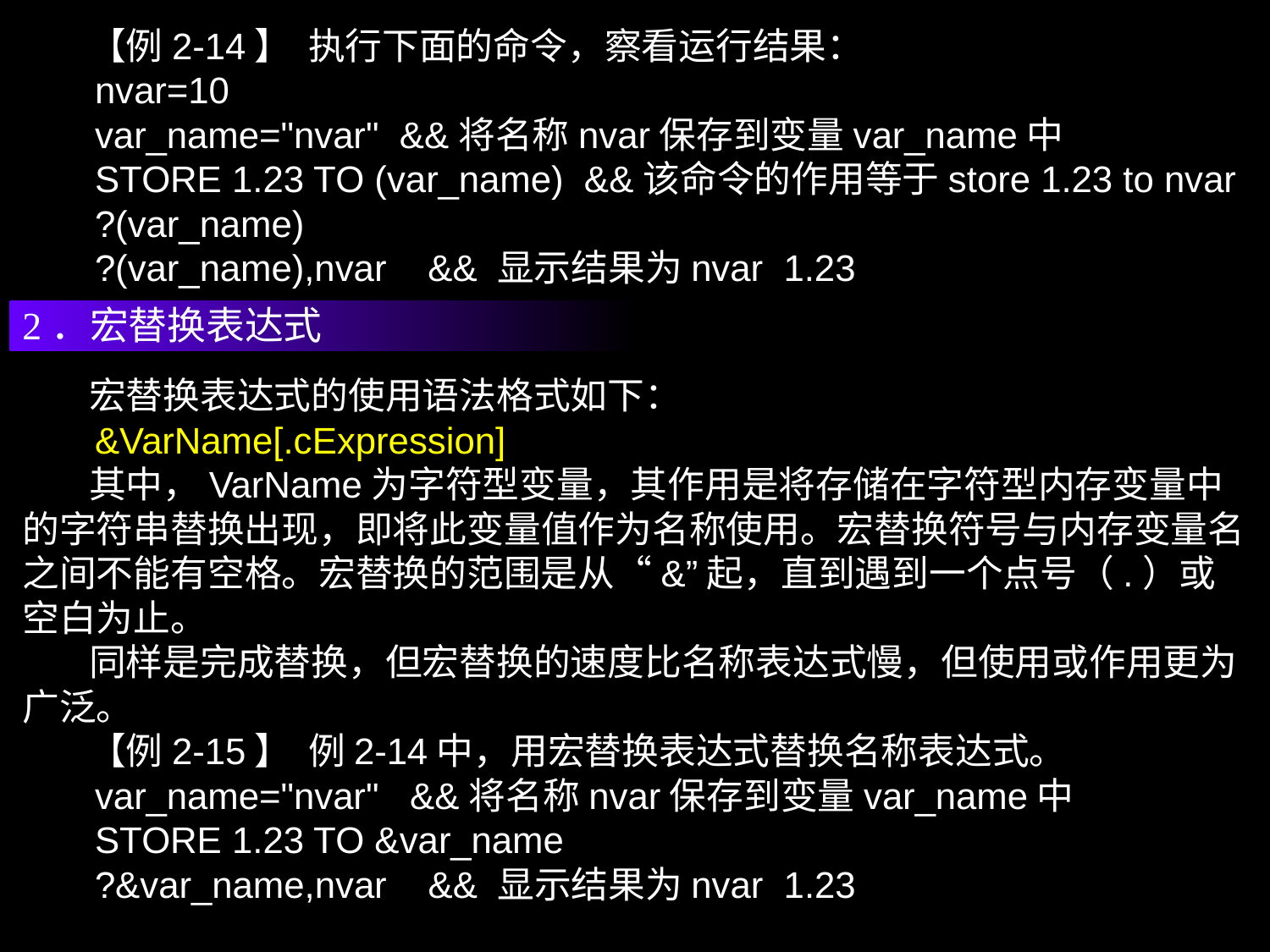

【例2-14】  执行下面的命令，察看运行结果：
       nvar=10
       var_name="nvar"  &&将名称nvar保存到变量var_name中
       STORE 1.23 TO (var_name)  &&该命令的作用等于store 1.23 to nvar
       ?(var_name)
       ?(var_name),nvar    && 显示结果为nvar  1.23
2．宏替换表达式
       宏替换表达式的使用语法格式如下：
       &VarName[.cExpression]
       其中，VarName为字符型变量，其作用是将存储在字符型内存变量中的字符串替换出现，即将此变量值作为名称使用。宏替换符号与内存变量名之间不能有空格。宏替换的范围是从“&”起，直到遇到一个点号（.）或空白为止。
       同样是完成替换，但宏替换的速度比名称表达式慢，但使用或作用更为广泛。
       【例2-15】  例2-14中，用宏替换表达式替换名称表达式。
       var_name="nvar"   &&将名称nvar保存到变量var_name中
       STORE 1.23 TO &var_name
       ?&var_name,nvar    && 显示结果为nvar  1.23